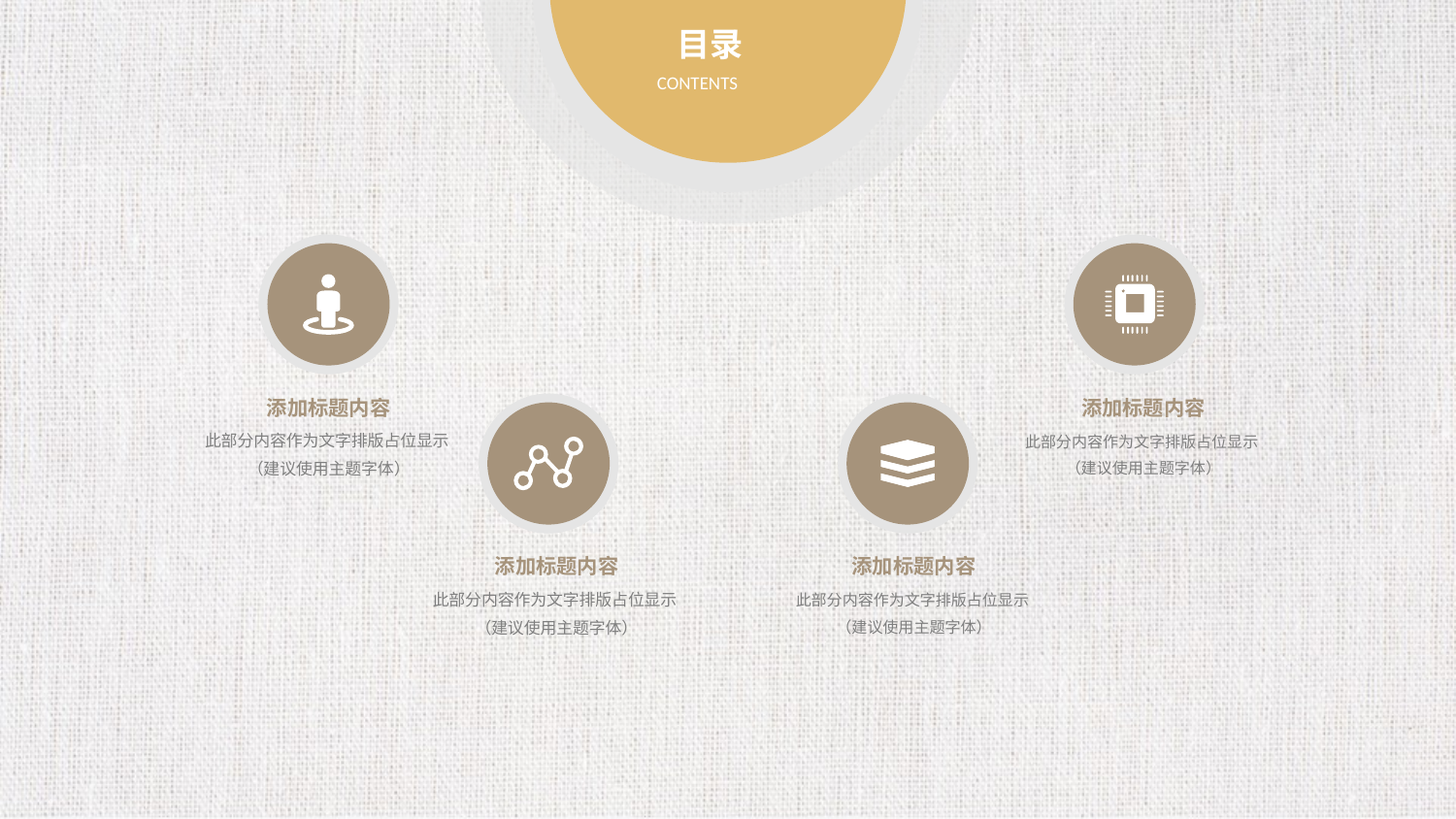

目录
CONTENTS

添加标题内容
添加标题内容

此部分内容作为文字排版占位显示
（建议使用主题字体）
此部分内容作为文字排版占位显示
（建议使用主题字体）
添加标题内容
添加标题内容
此部分内容作为文字排版占位显示
（建议使用主题字体）
此部分内容作为文字排版占位显示
（建议使用主题字体）